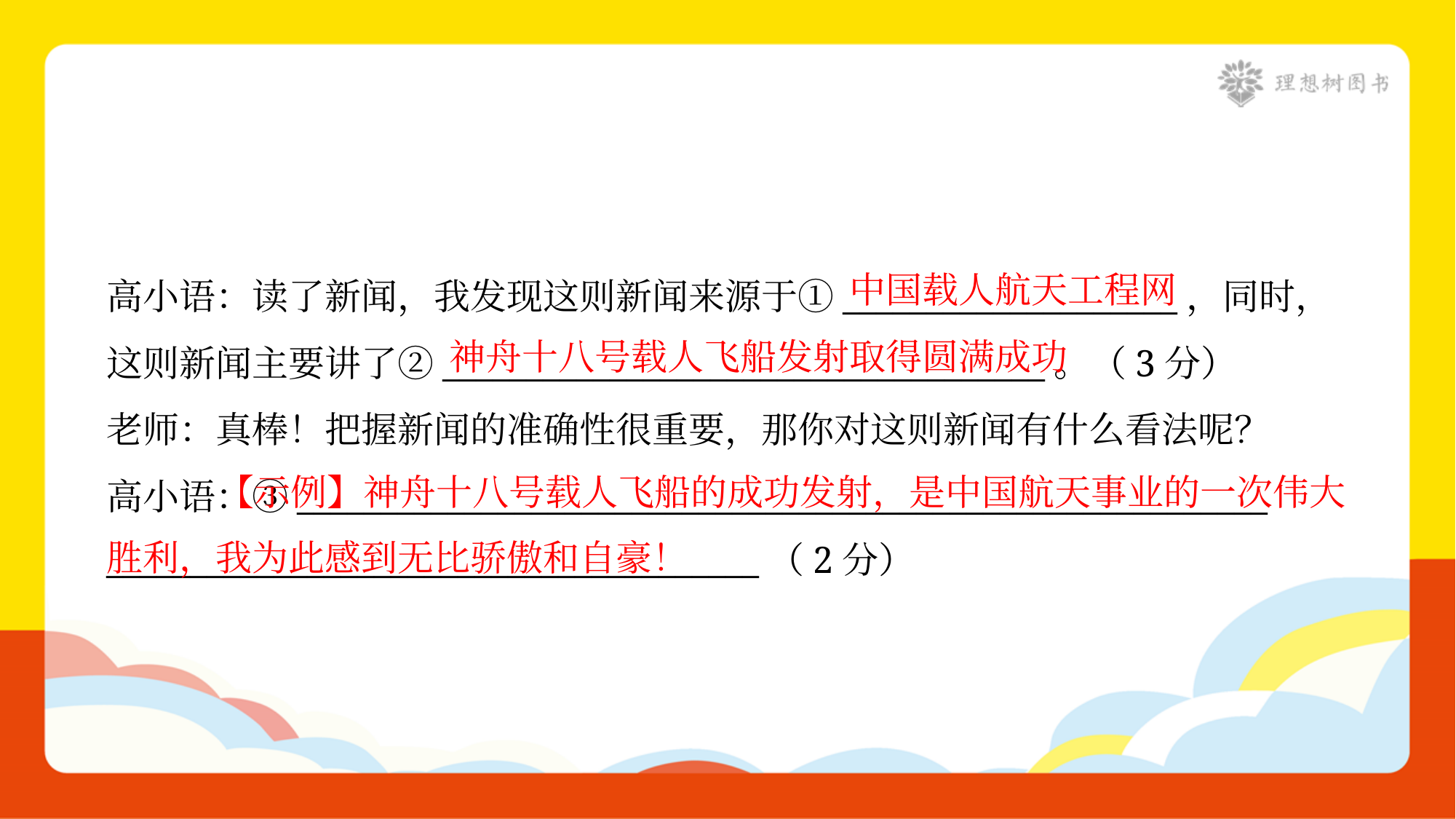

中国载人航天工程网
高小语：读了新闻，我发现这则新闻来源于①____________________，同时，
这则新闻主要讲了②____________________________________。（3分）
老师：真棒！把握新闻的准确性很重要，那你对这则新闻有什么看法呢？
高小语：③__________________________________________________________
_______________________________________（2分）
神舟十八号载人飞船发射取得圆满成功
           【示例】神舟十八号载人飞船的成功发射，是中国航天事业的一次伟大胜利，我为此感到无比骄傲和自豪！